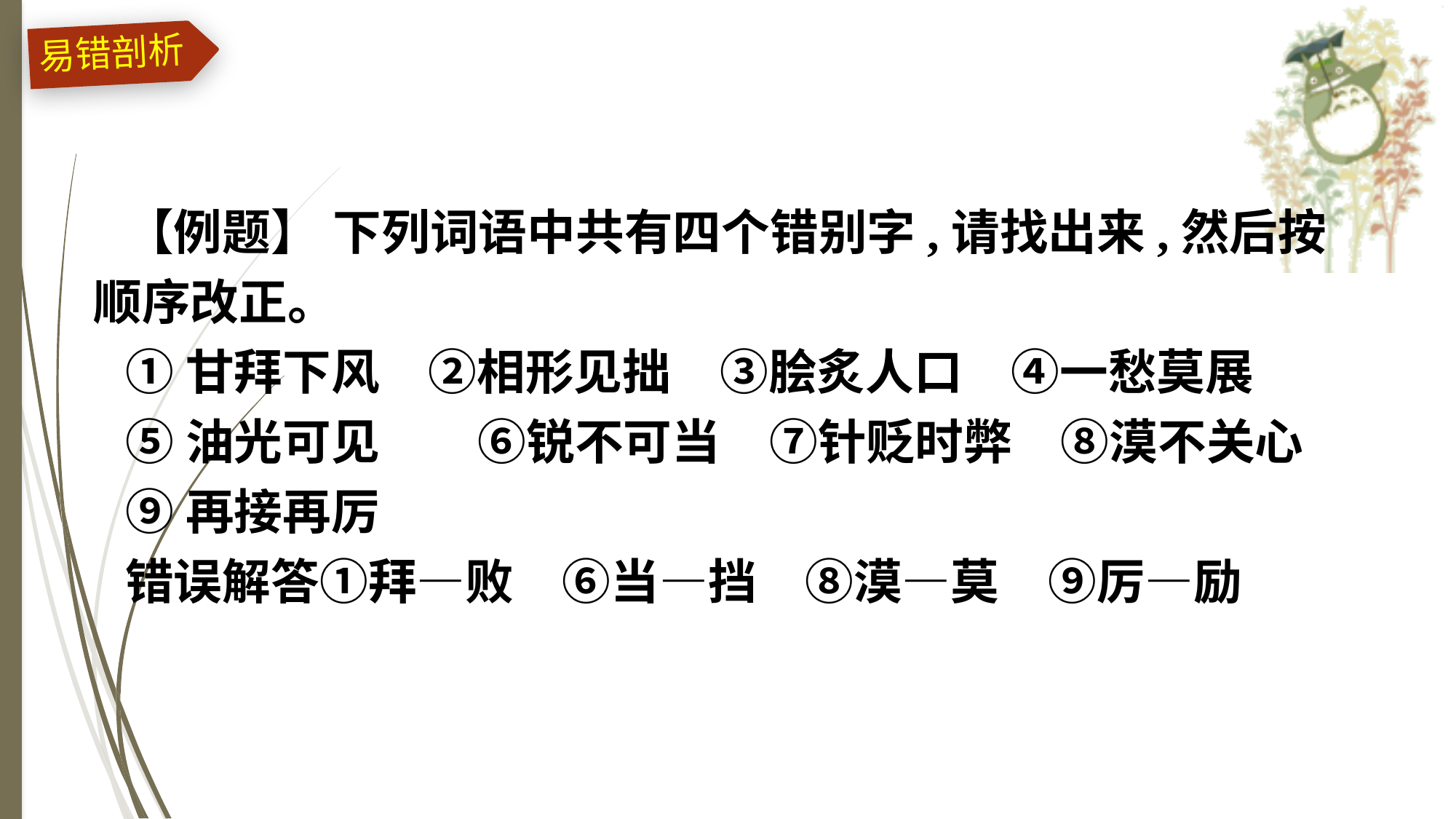

易错剖析
【例题】 下列词语中共有四个错别字,请找出来,然后按顺序改正。
①甘拜下风　②相形见拙　③脍炙人口　④一愁莫展
⑤油光可见　	⑥锐不可当　⑦针贬时弊　⑧漠不关心
⑨再接再厉
错误解答①拜—败　⑥当—挡　⑧漠—莫　⑨厉—励